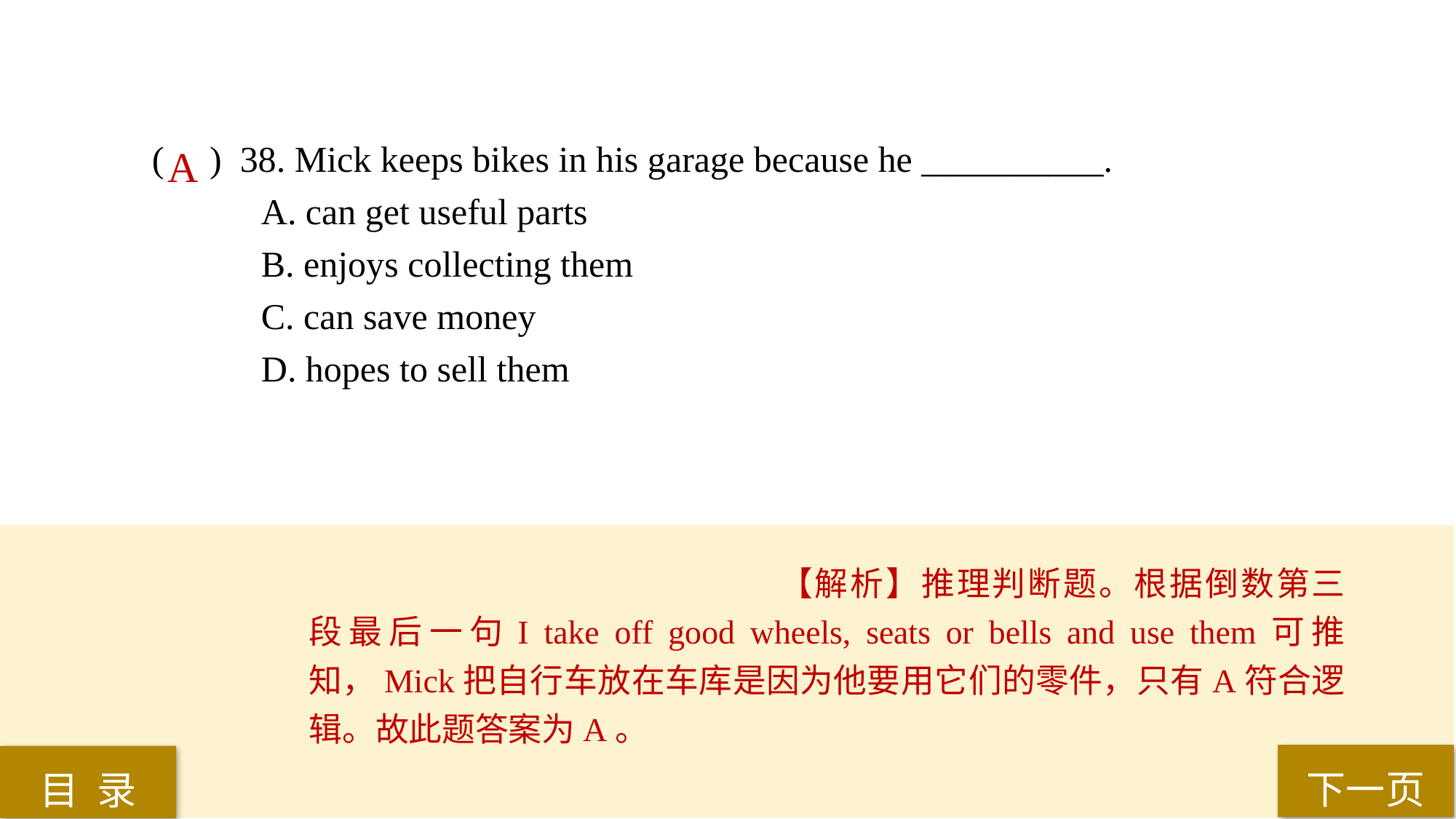

(     )  38. Mick keeps bikes in his garage because he __________.
A. can get useful parts
B. enjoys collecting them
C. can save money
D. hopes to sell them
A
【解析】推理判断题。根据倒数第三段最后一句I take off good wheels, seats or bells and use them可推知，Mick把自行车放在车库是因为他要用它们的零件，只有A符合逻辑。故此题答案为A。